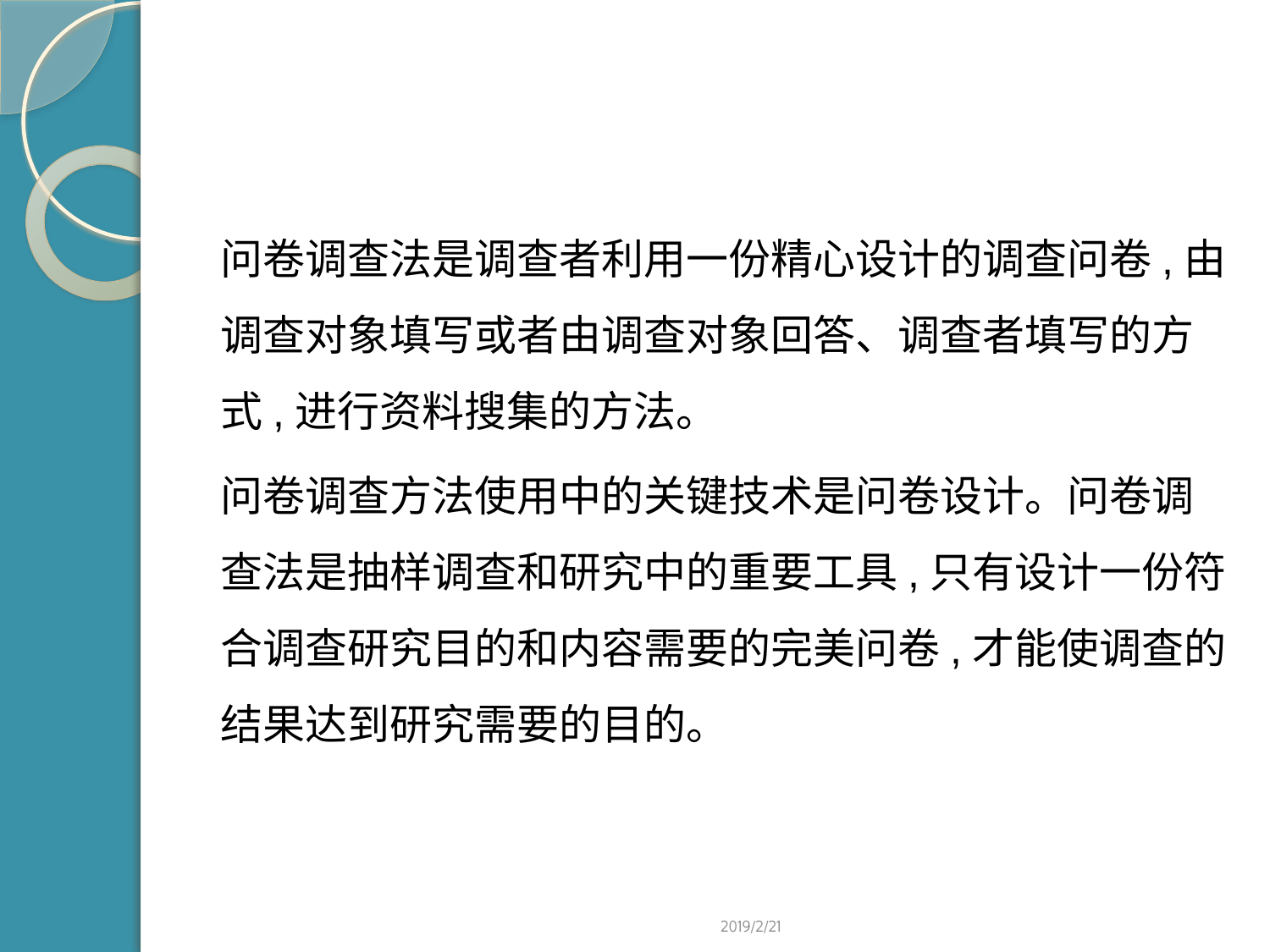

#
问卷调查法是调查者利用一份精心设计的调查问卷,由调查对象填写或者由调查对象回答、调查者填写的方式,进行资料搜集的方法。
问卷调查方法使用中的关键技术是问卷设计。问卷调查法是抽样调查和研究中的重要工具,只有设计一份符合调查研究目的和内容需要的完美问卷,才能使调查的结果达到研究需要的目的。
2019/2/21